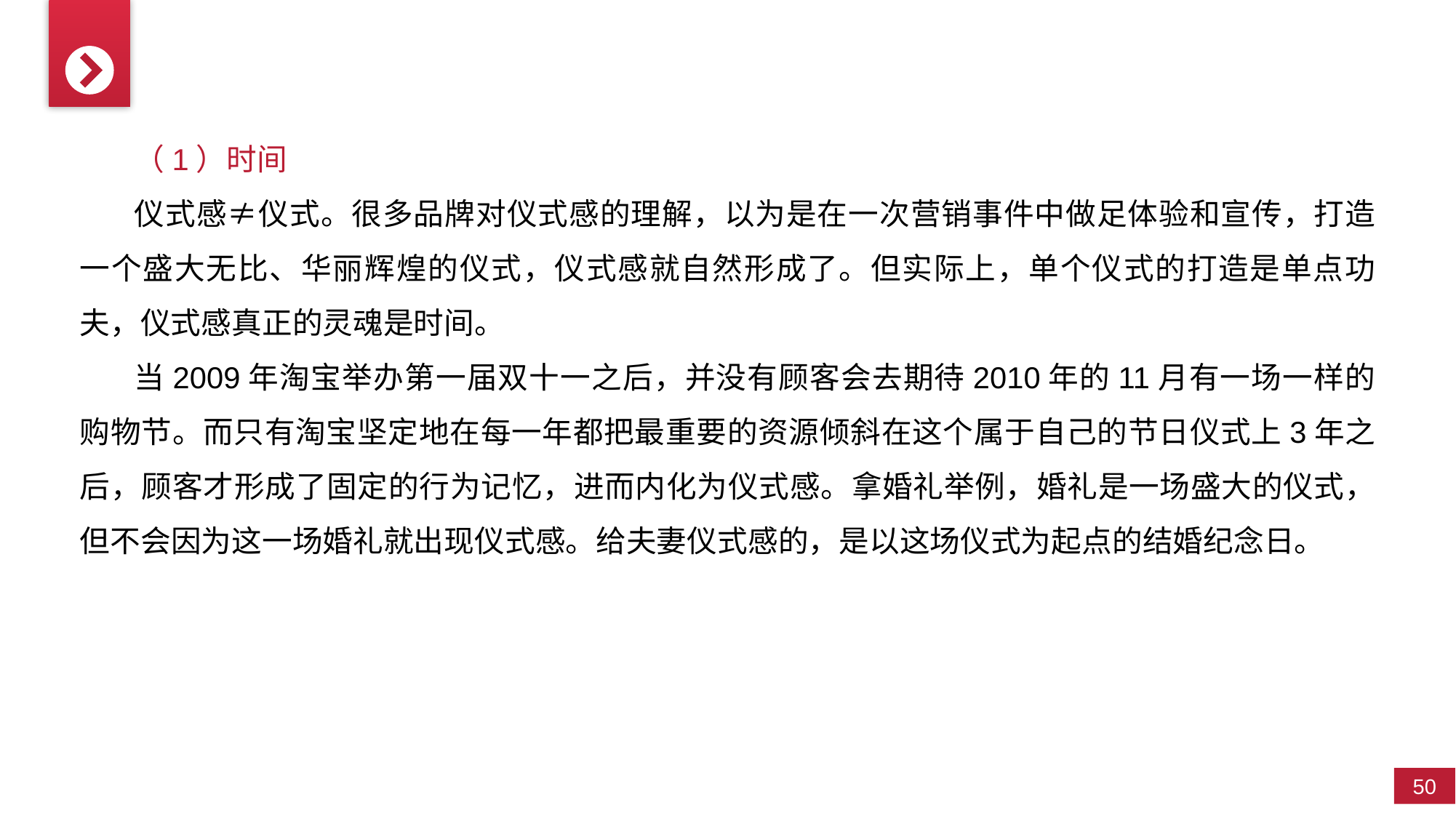

（1）时间
仪式感≠仪式。很多品牌对仪式感的理解，以为是在⼀次营销事件中做足体验和宣传，打造一个盛大无比、华丽辉煌的仪式，仪式感就自然形成了。但实际上，单个仪式的打造是单点功夫，仪式感真正的灵魂是时间。
当2009年淘宝举办第一届双十一之后，并没有顾客会去期待2010年的11月有一场一样的购物节。而只有淘宝坚定地在每一年都把最重要的资源倾斜在这个属于自己的节日仪式上3年之后，顾客才形成了固定的行为记忆，进而内化为仪式感。拿婚礼举例，婚礼是一场盛大的仪式，但不会因为这一场婚礼就出现仪式感。给夫妻仪式感的，是以这场仪式为起点的结婚纪念日。